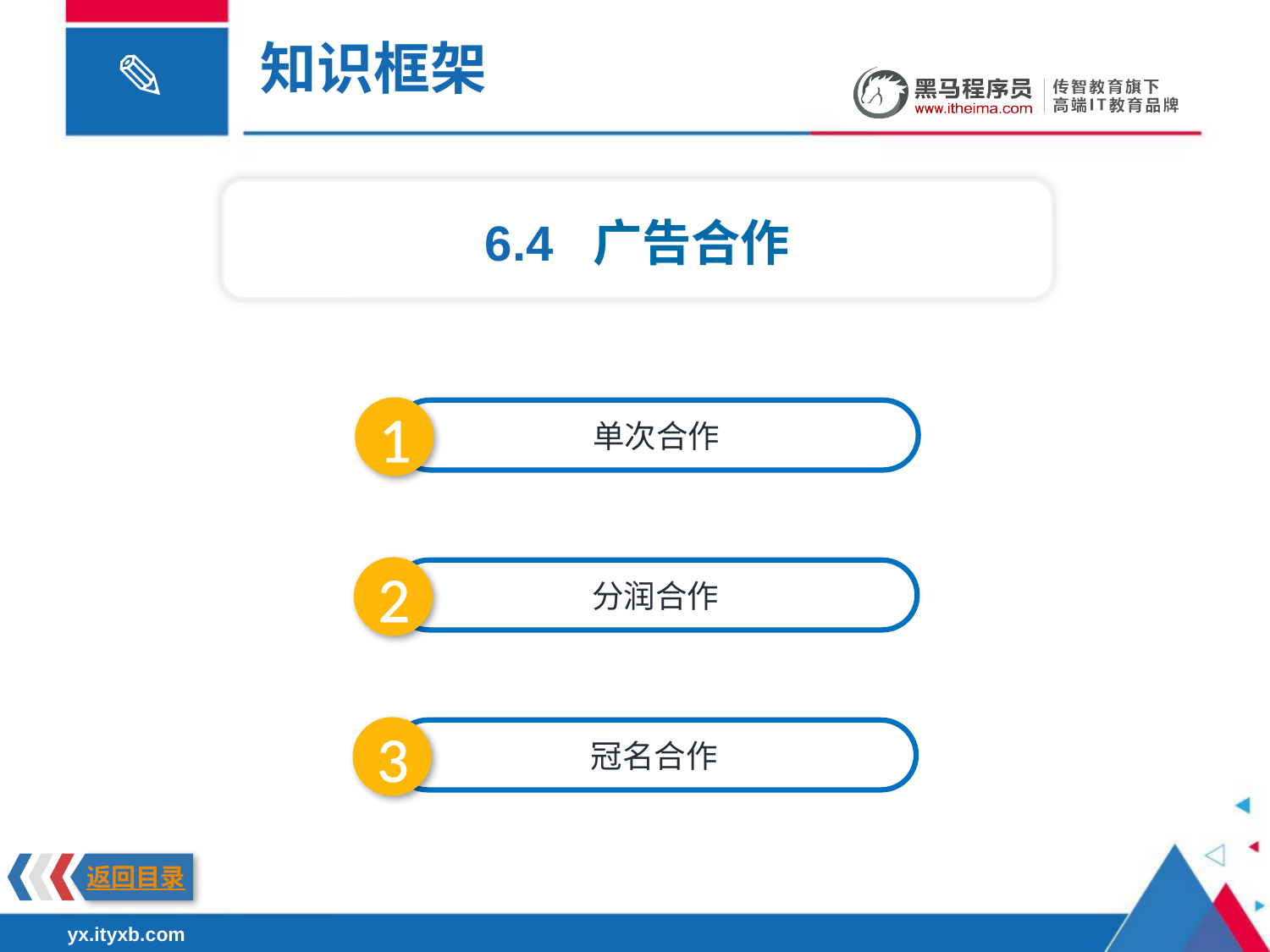

知识框架

6.4  广告合作
1
单次合作
2
分润合作
3
冠名合作

返回目录